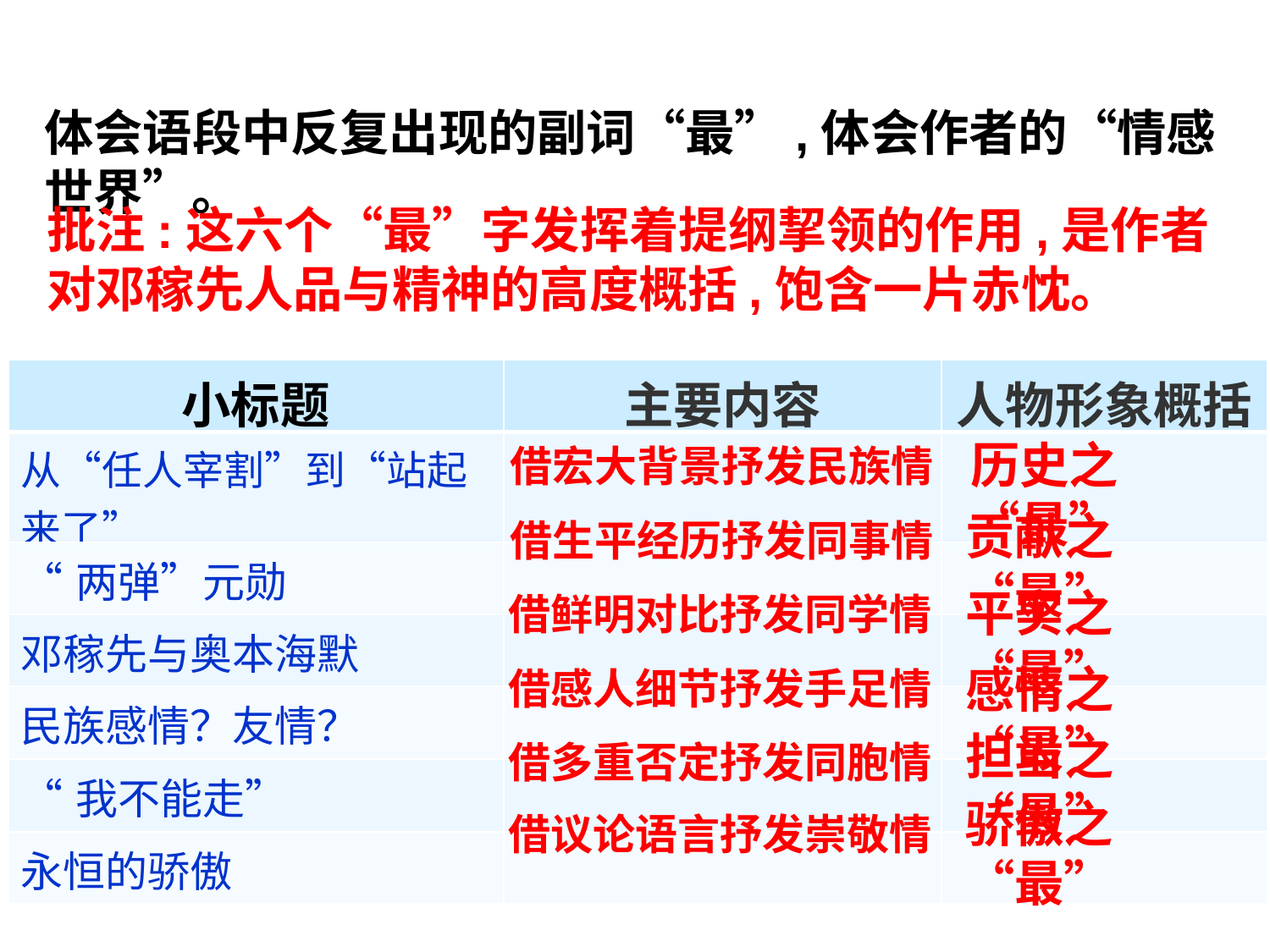

体会语段中反复出现的副词“最”,体会作者的“情感世界”。
批注:这六个“最”字发挥着提纲挈领的作用,是作者对邓稼先人品与精神的高度概括,饱含一片赤忱。
| 小标题 | 主要内容 | 人物形象概括 |
| --- | --- | --- |
| 从“任人宰割”到“站起来了” |  |  |
| “两弹”元勋 |  |  |
| 邓稼先与奥本海默 |  |  |
| 民族感情？友情？ |  |  |
| “我不能走” |  |  |
| 永恒的骄傲 |  |  |
历史之“最”
借宏大背景抒发民族情
贡献之“最”
借生平经历抒发同事情
平实之“最”
借鲜明对比抒发同学情
感情之“最”
借感人细节抒发手足情
担当之“最”
借多重否定抒发同胞情
骄傲之“最”
借议论语言抒发崇敬情